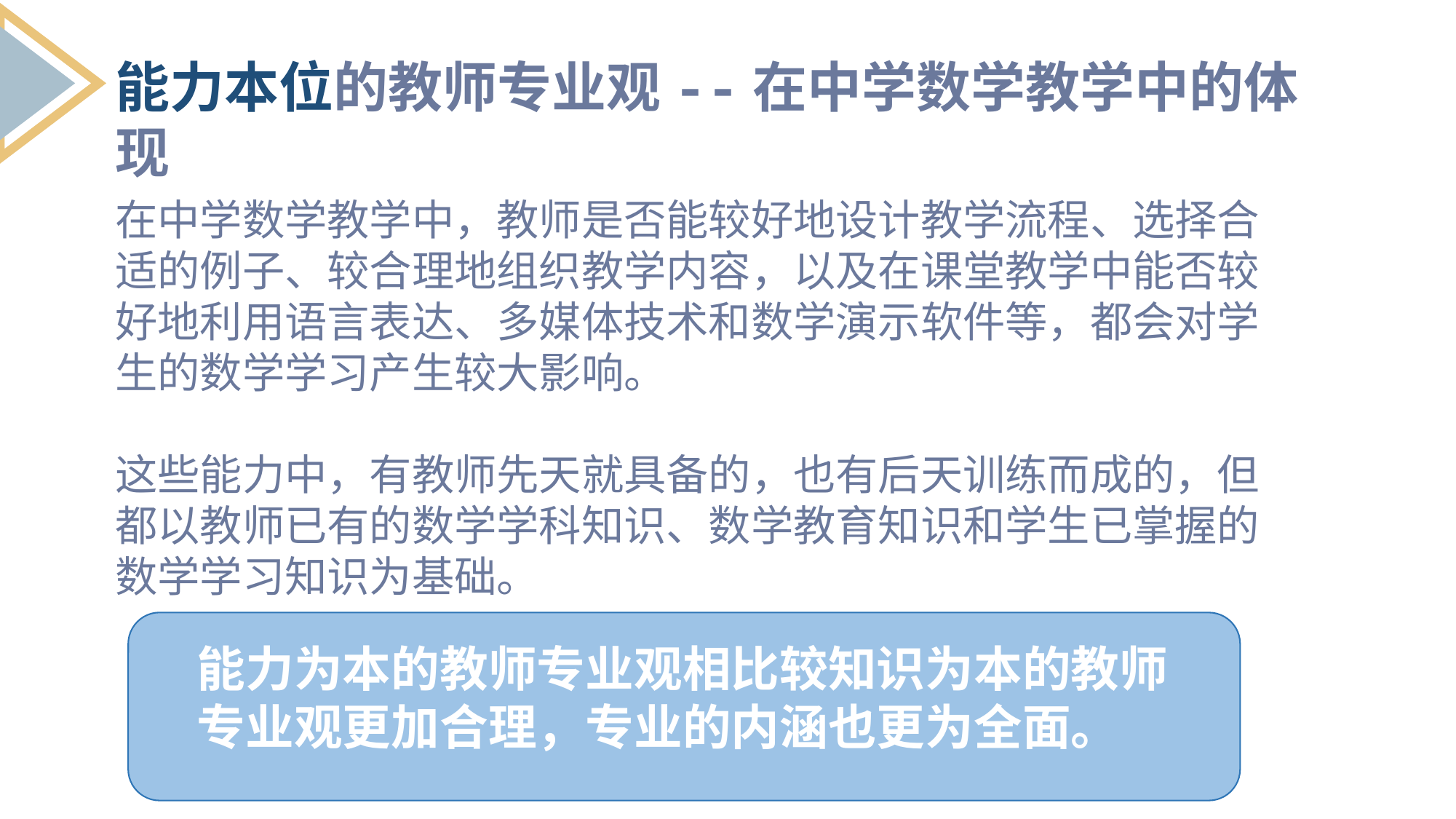

能力本位的教师专业观--在中学数学教学中的体现
在中学数学教学中，教师是否能较好地设计教学流程、选择合适的例子、较合理地组织教学内容，以及在课堂教学中能否较好地利用语言表达、多媒体技术和数学演示软件等，都会对学生的数学学习产生较大影响。

这些能力中，有教师先天就具备的，也有后天训练而成的，但都以教师已有的数学学科知识、数学教育知识和学生已掌握的数学学习知识为基础。

能力为本的教师专业观相比较知识为本的教师专业观更加合理，专业的内涵也更为全面。